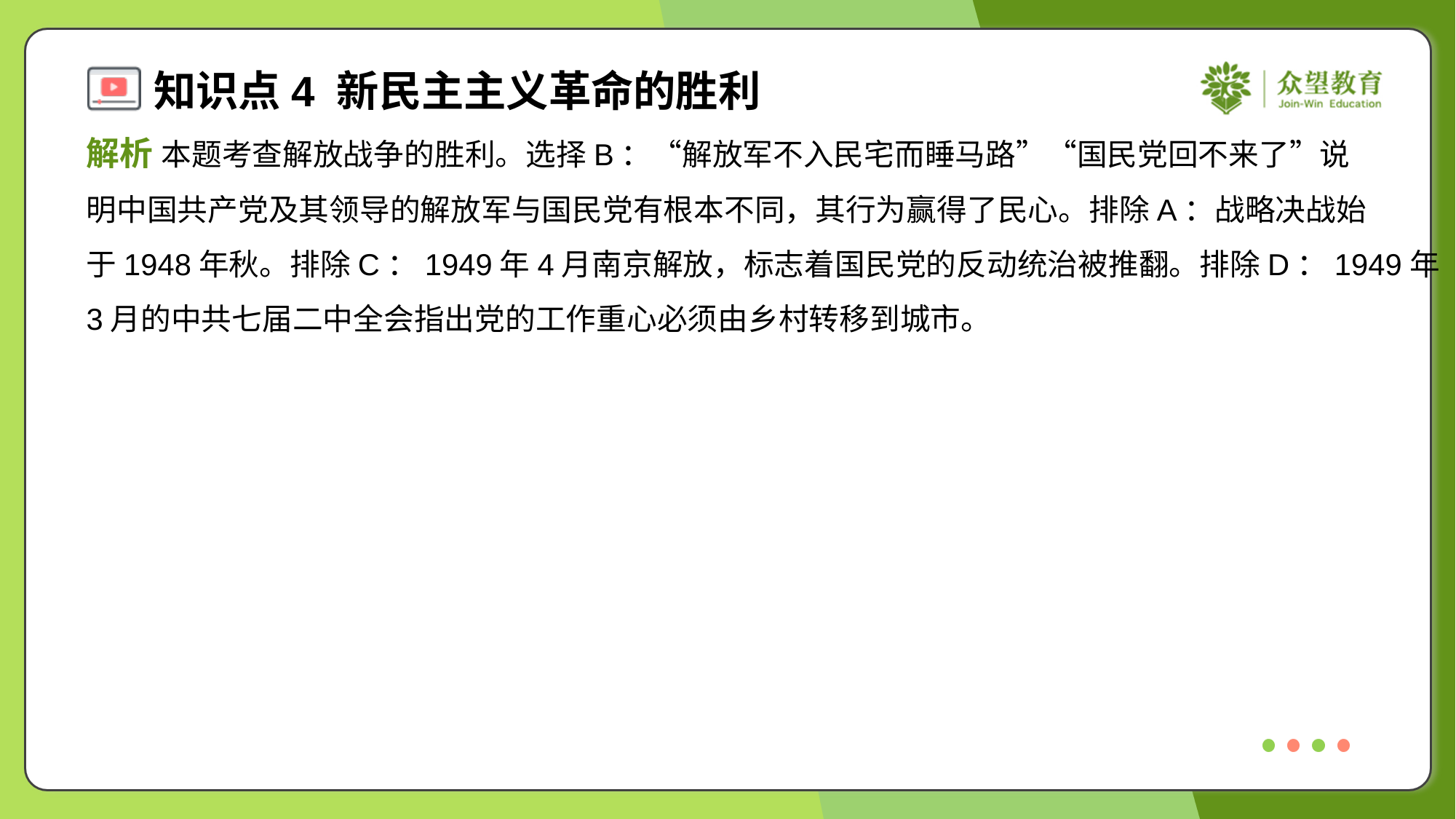

解析 本题考查解放战争的胜利。选择B：“解放军不入民宅而睡马路”“国民党回不来了”说
明中国共产党及其领导的解放军与国民党有根本不同，其行为赢得了民心。排除A：战略决战始
于1948年秋。排除C：1949年4月南京解放，标志着国民党的反动统治被推翻。排除D：1949年
3月的中共七届二中全会指出党的工作重心必须由乡村转移到城市。